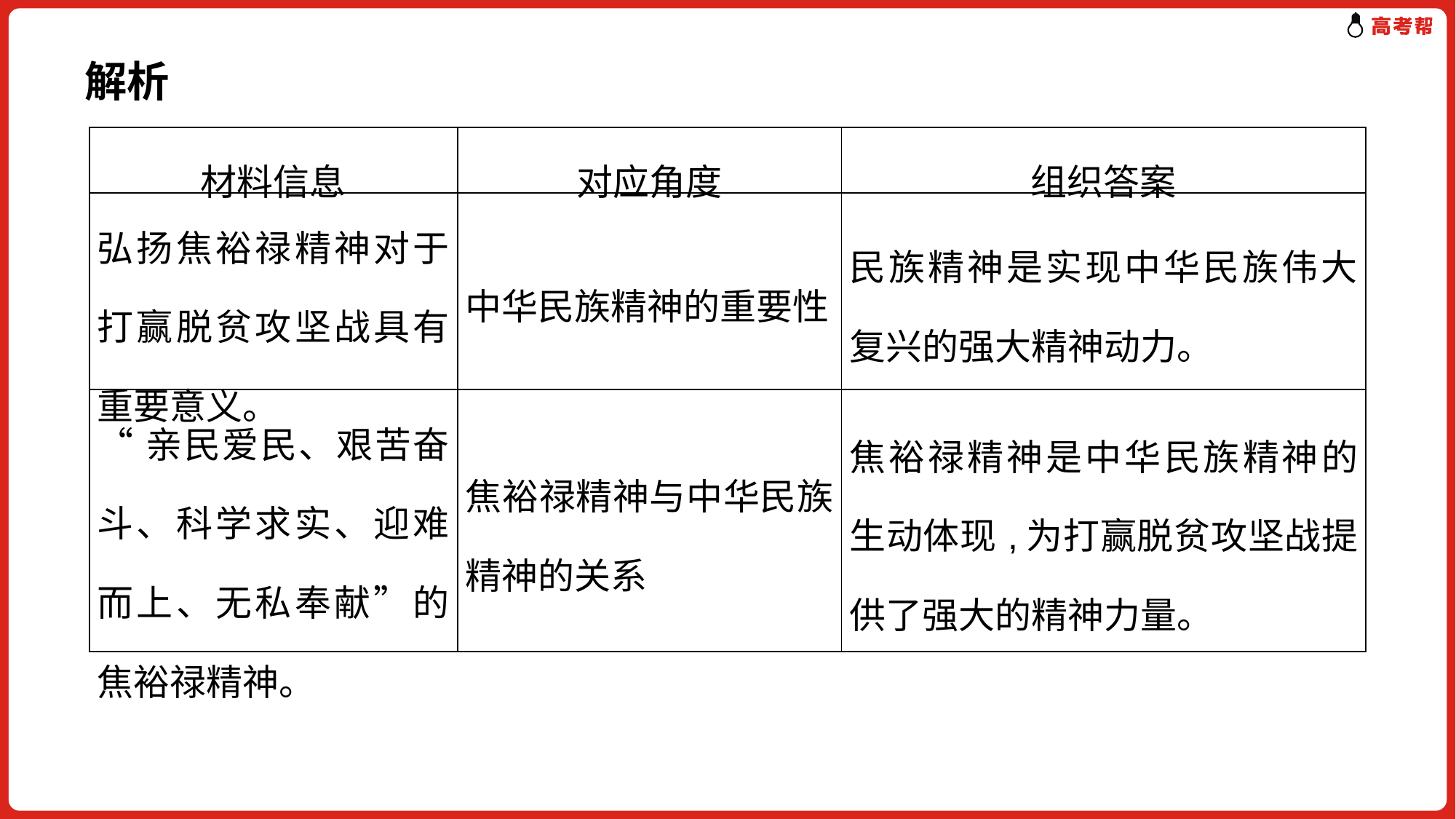

解析
| 材料信息 | 对应角度 | 组织答案 |
| --- | --- | --- |
| 弘扬焦裕禄精神对于打赢脱贫攻坚战具有重要意义。 | 中华民族精神的重要性 | 民族精神是实现中华民族伟大复兴的强大精神动力。 |
| “亲民爱民、艰苦奋斗、科学求实、迎难而上、无私奉献”的焦裕禄精神。 | 焦裕禄精神与中华民族精神的关系 | 焦裕禄精神是中华民族精神的生动体现,为打赢脱贫攻坚战提供了强大的精神力量。 |